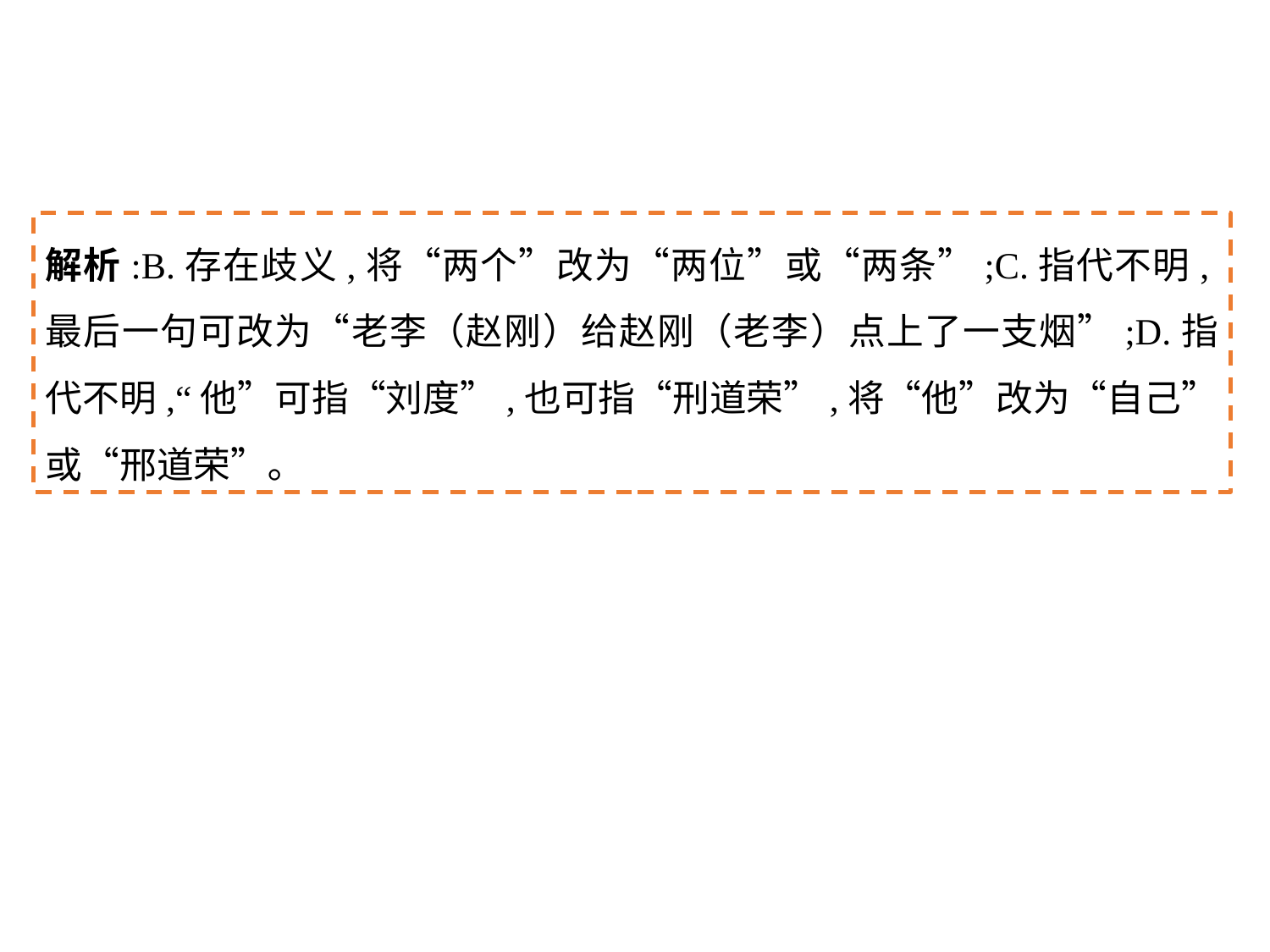

解析:B.存在歧义,将“两个”改为“两位”或“两条”;C.指代不明,最后一句可改为“老李（赵刚）给赵刚（老李）点上了一支烟”;D.指代不明,“他”可指“刘度”,也可指“刑道荣”,将“他”改为“自己”或“邢道荣”｡